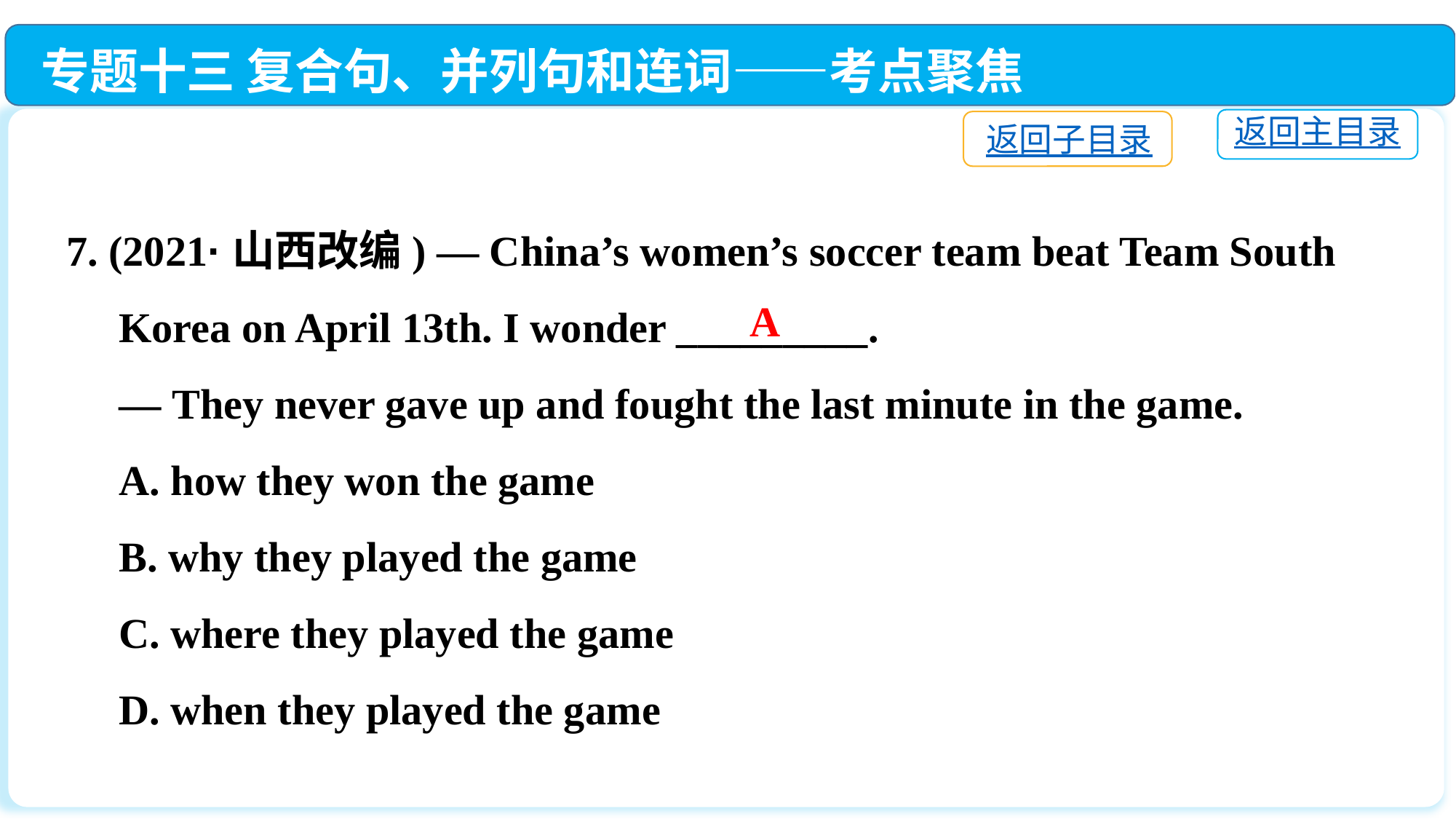

专题十三 复合句、并列句和连词——考点聚焦

返回主目录

返回子目录
7. (2021·山西改编) — China’s women’s soccer team beat Team South
     Korea on April 13th. I wonder _________.
     — They never gave up and fought the last minute in the game.
     A. how they won the game
     B. why they played the game
     C. where they played the game
     D. when they played the game
A